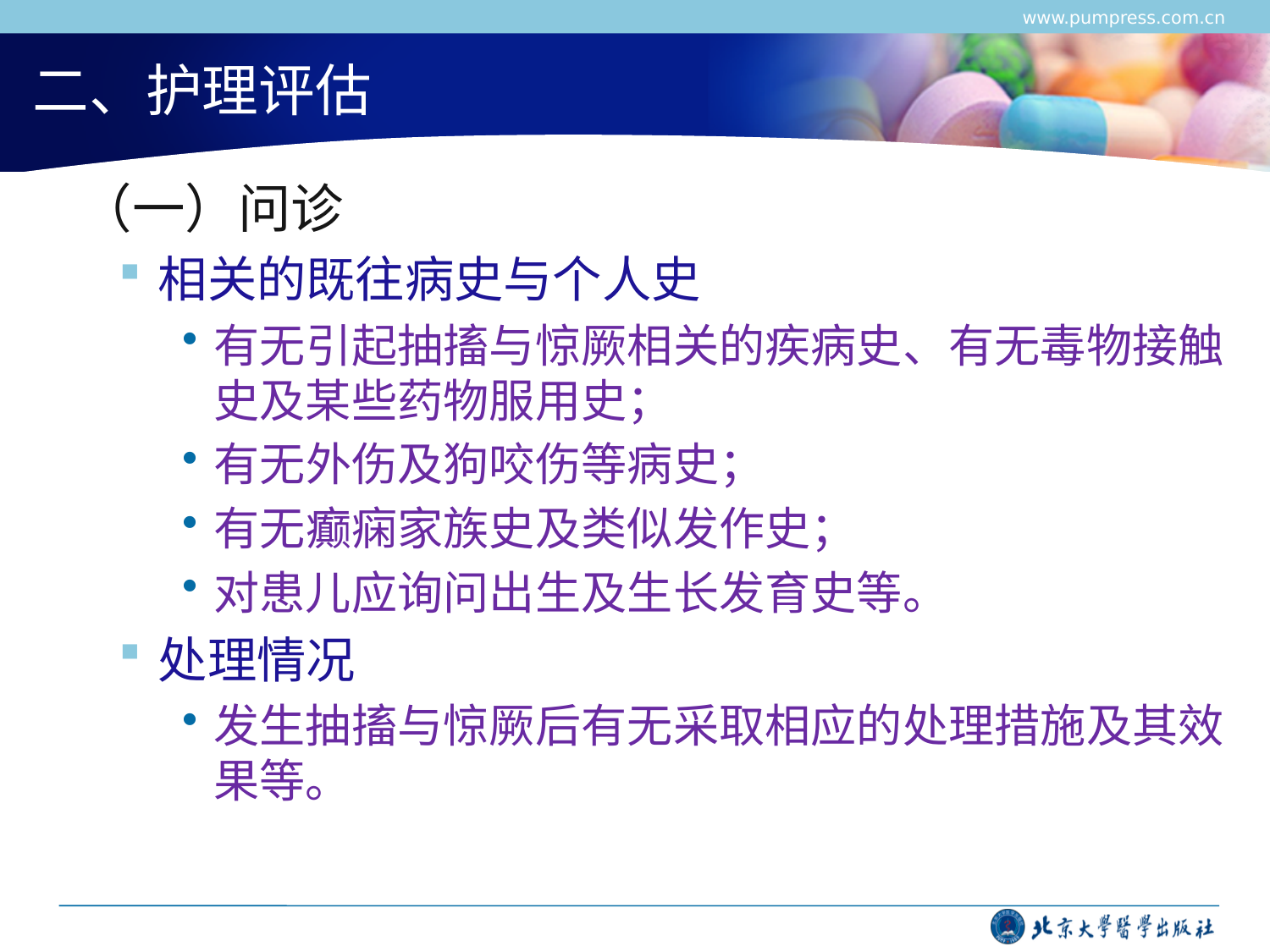

www.pumpress.com.cn
# 二、护理评估
 （一）问诊
相关的既往病史与个人史
有无引起抽搐与惊厥相关的疾病史、有无毒物接触史及某些药物服用史；
有无外伤及狗咬伤等病史；
有无癫痫家族史及类似发作史；
对患儿应询问出生及生长发育史等。
处理情况
发生抽搐与惊厥后有无采取相应的处理措施及其效果等。